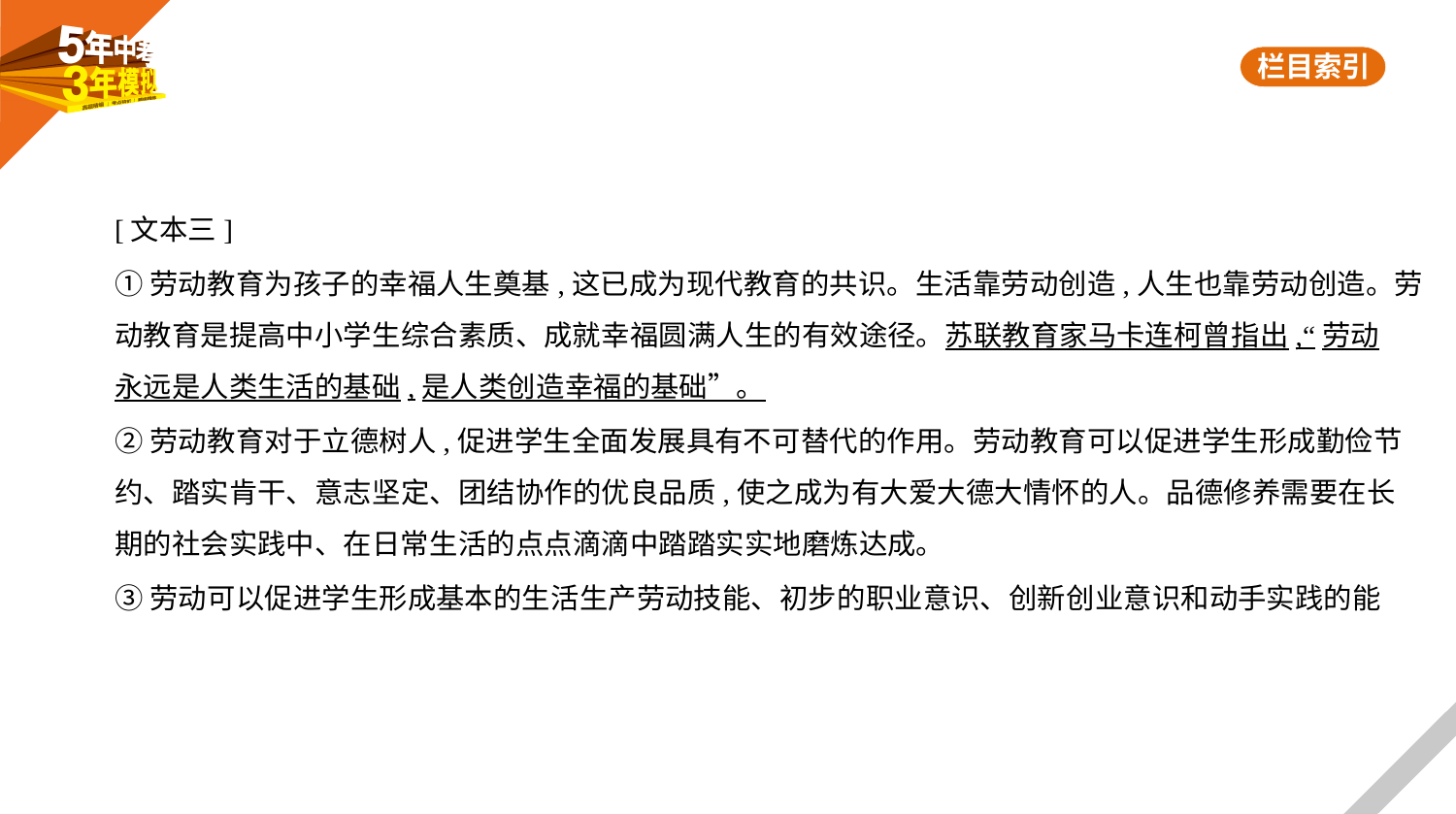

[文本三]
①劳动教育为孩子的幸福人生奠基,这已成为现代教育的共识。生活靠劳动创造,人生也靠劳动创造。劳
动教育是提高中小学生综合素质、成就幸福圆满人生的有效途径。苏联教育家马卡连柯曾指出,“劳动
永远是人类生活的基础,是人类创造幸福的基础”。
②劳动教育对于立德树人,促进学生全面发展具有不可替代的作用。劳动教育可以促进学生形成勤俭节
约、踏实肯干、意志坚定、团结协作的优良品质,使之成为有大爱大德大情怀的人。品德修养需要在长
期的社会实践中、在日常生活的点点滴滴中踏踏实实地磨炼达成。
③劳动可以促进学生形成基本的生活生产劳动技能、初步的职业意识、创新创业意识和动手实践的能